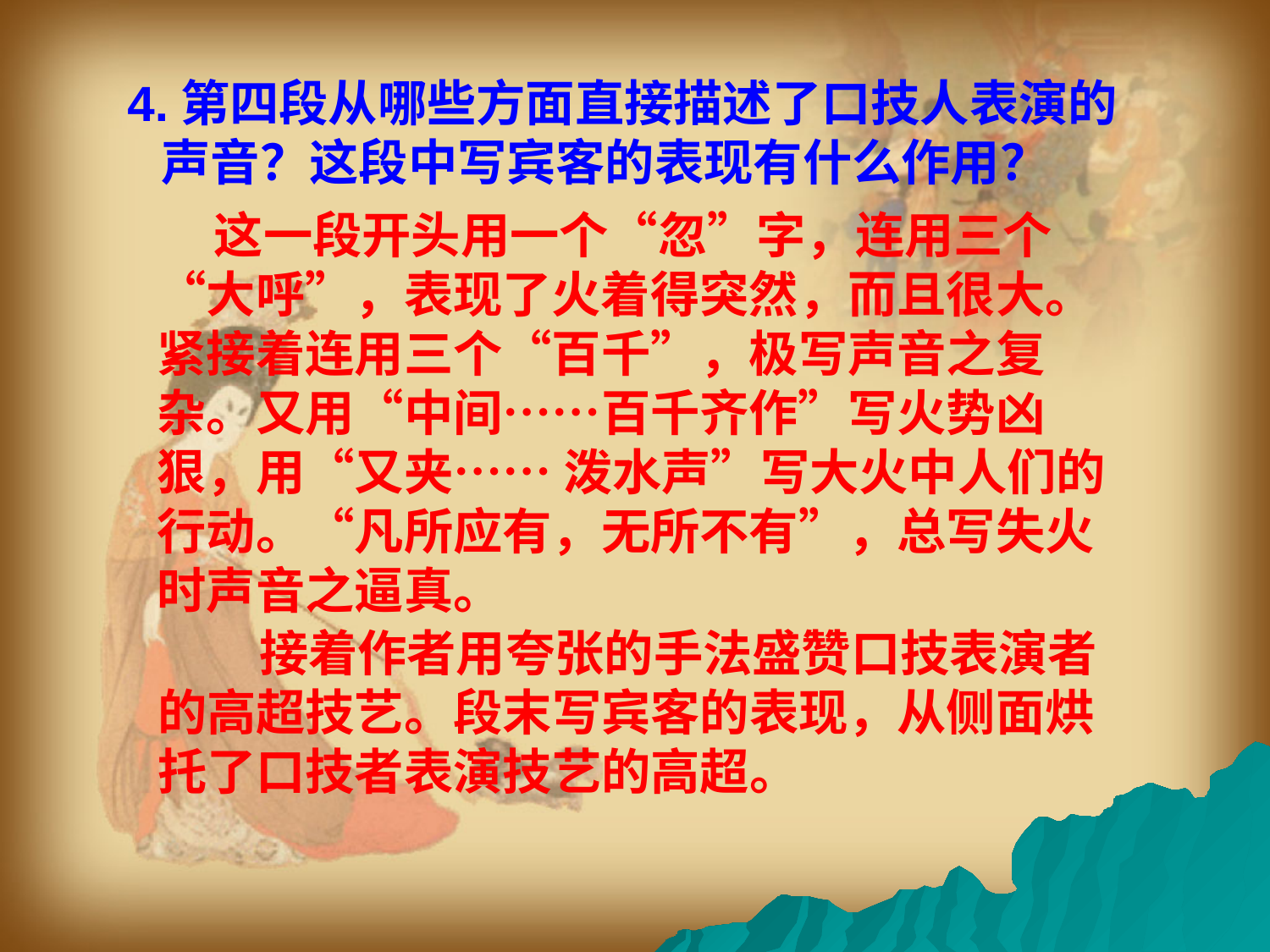

4.第四段从哪些方面直接描述了口技人表演的
  声音？这段中写宾客的表现有什么作用？
    这一段开头用一个“忽”字，连用三个“大呼”，表现了火着得突然，而且很大。紧接着连用三个“百千”，极写声音之复杂。又用“中间……百千齐作”写火势凶狠，用“又夹…… 泼水声”写大火中人们的行动。“凡所应有，无所不有”，总写失火时声音之逼真。
        接着作者用夸张的手法盛赞口技表演者的高超技艺。段末写宾客的表现，从侧面烘托了口技者表演技艺的高超。